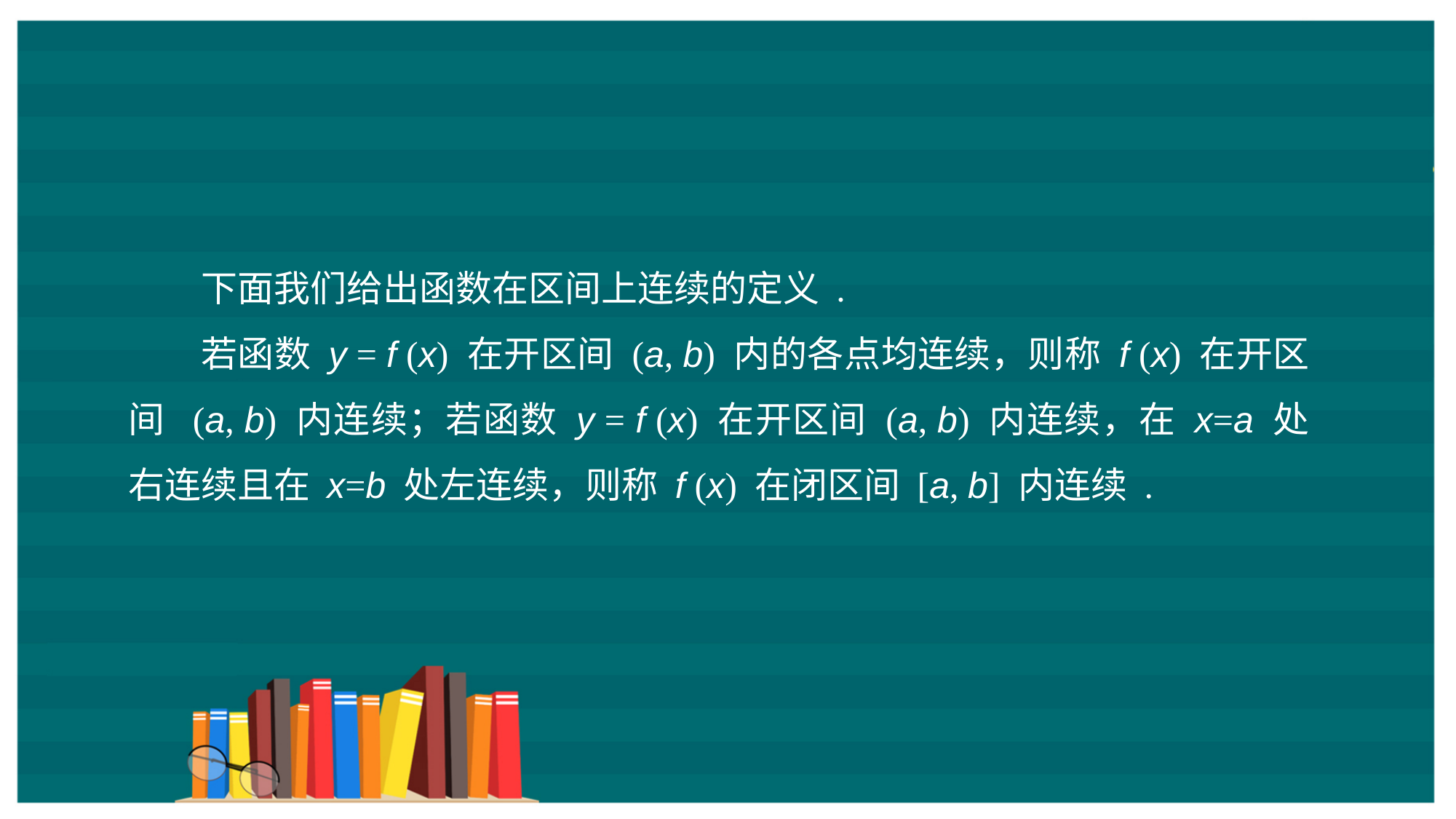

下面我们给出函数在区间上连续的定义 .
若函数 y = f (x) 在开区间 (a, b) 内的各点均连续，则称 f (x) 在开区间  (a, b) 内连续；若函数 y = f (x) 在开区间 (a, b) 内连续，在 x=a 处右连续且在 x=b 处左连续，则称 f (x) 在闭区间 [a, b] 内连续 .